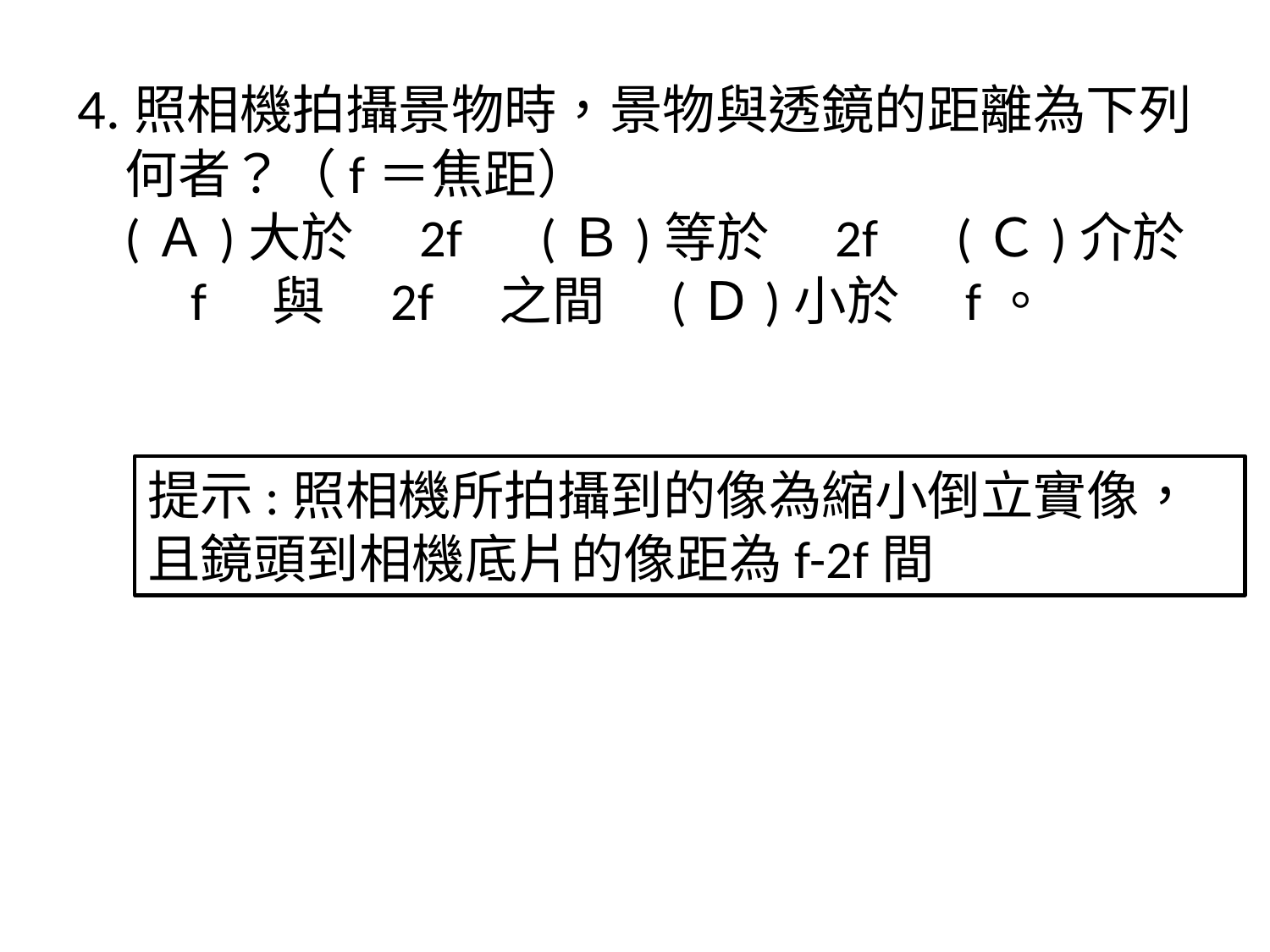

4.照相機拍攝景物時，景物與透鏡的距離為下列何者？（f＝焦距）
(Ａ)大於　2f　(Ｂ)等於　2f　(Ｃ)介於　f　與　2f　之間　(Ｄ)小於　f。
提示:照相機所拍攝到的像為縮小倒立實像，且鏡頭到相機底片的像距為f-2f間